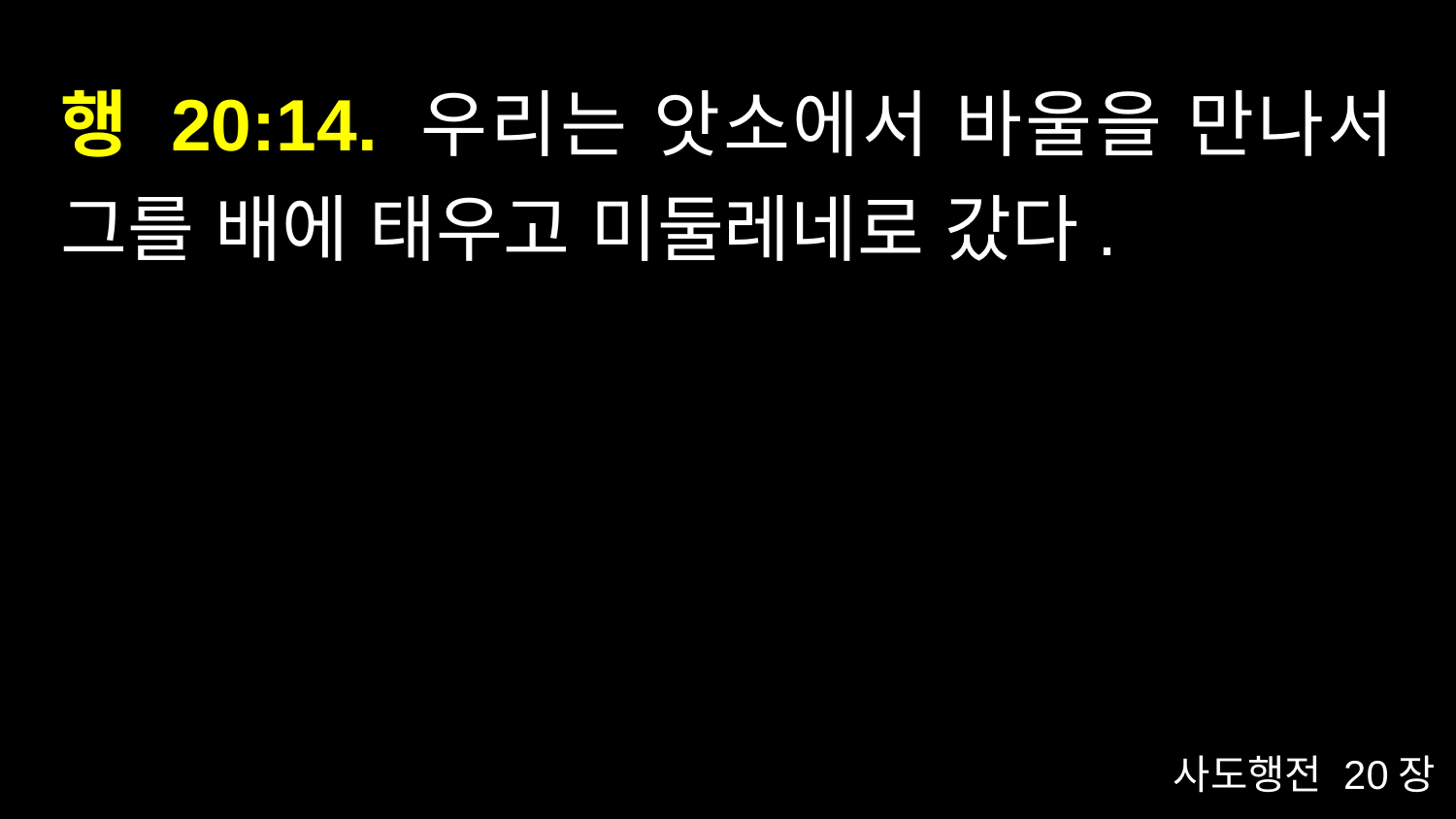

# 행 20:14. 우리는 앗소에서 바울을 만나서 그를 배에 태우고 미둘레네로 갔다.
사도행전 20장